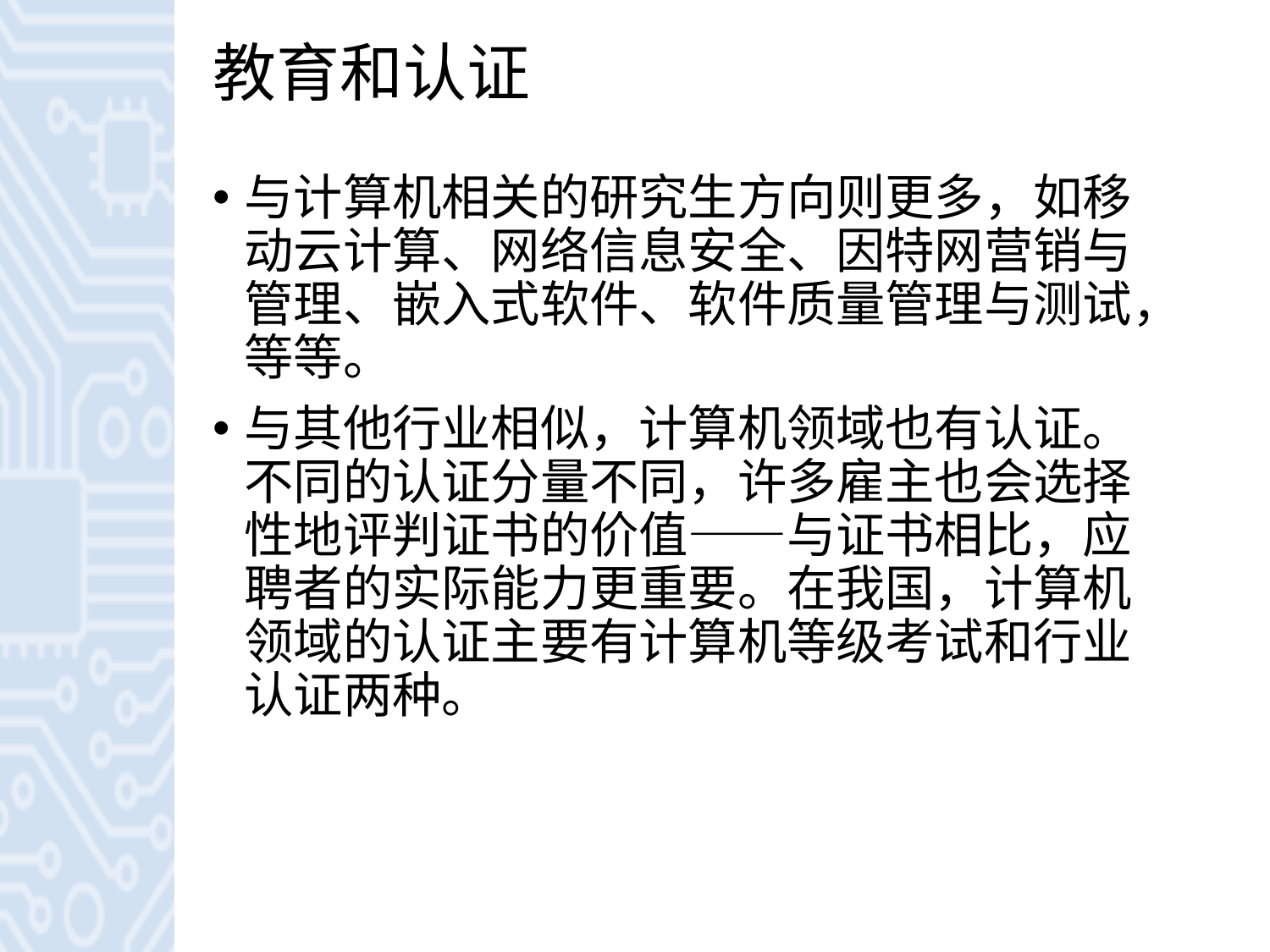

# 教育和认证
与计算机相关的研究生方向则更多，如移动云计算、网络信息安全、因特网营销与管理、嵌入式软件、软件质量管理与测试，等等。
与其他行业相似，计算机领域也有认证。不同的认证分量不同，许多雇主也会选择性地评判证书的价值——与证书相比，应聘者的实际能力更重要。在我国，计算机领域的认证主要有计算机等级考试和行业认证两种。